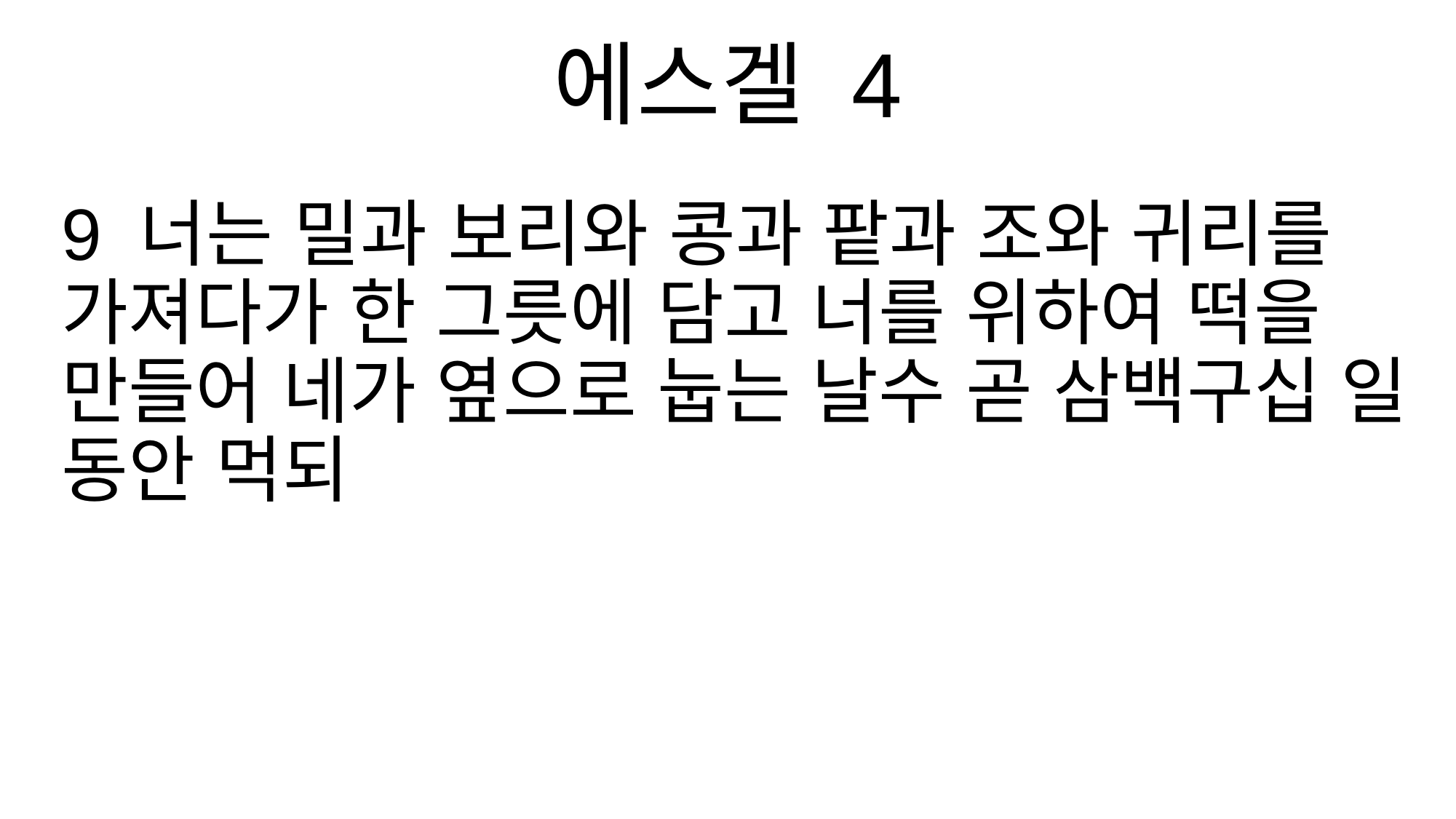

에스겔 4
9 너는 밀과 보리와 콩과 팥과 조와 귀리를 가져다가 한 그릇에 담고 너를 위하여 떡을 만들어 네가 옆으로 눕는 날수 곧 삼백구십 일 동안 먹되